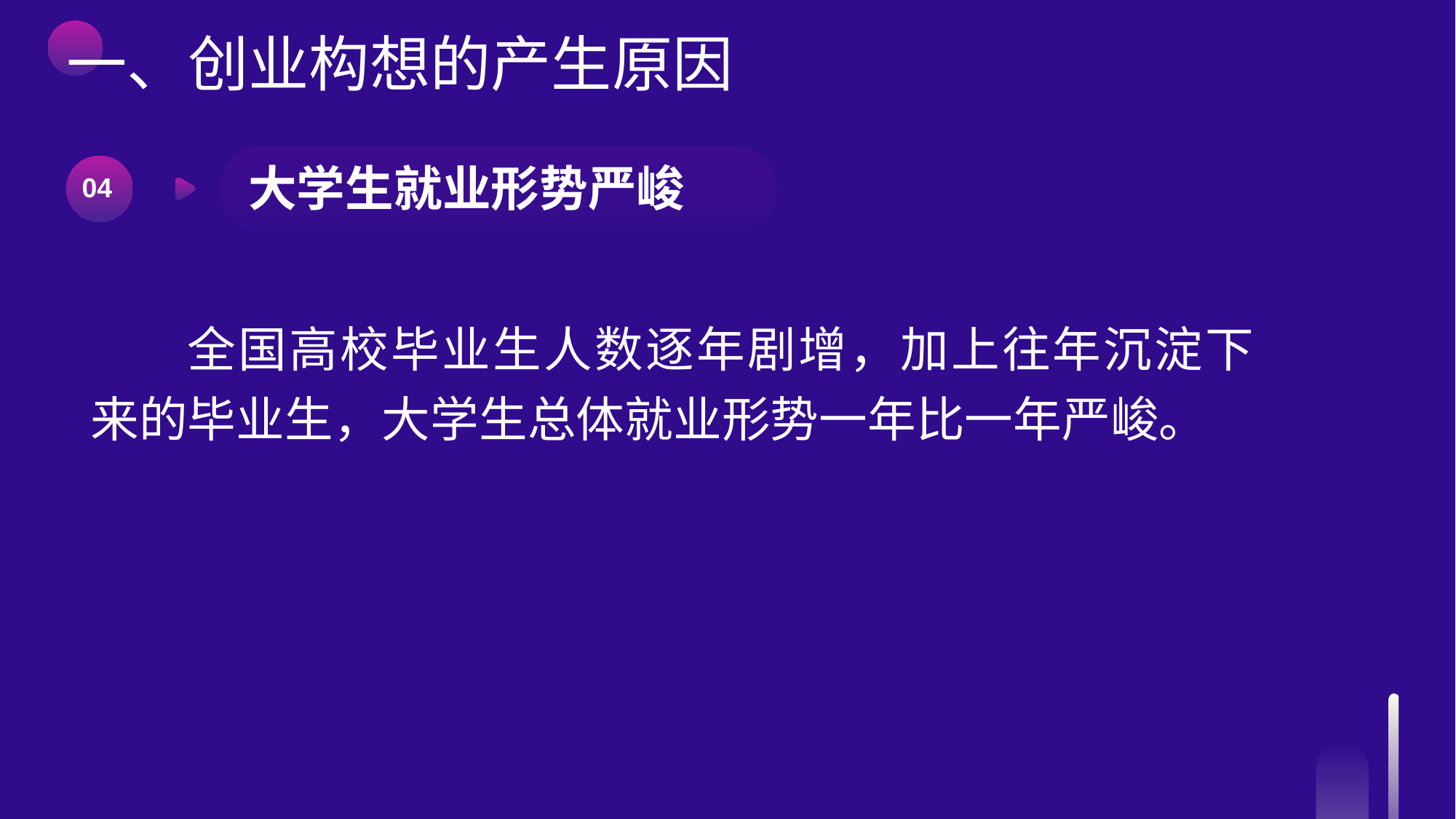

一、创业构想的产生原因

大学生就业形势严峻

04

全国高校毕业生人数逐年剧增，加上往年沉淀下来的毕业生，大学生总体就业形势一年比一年严峻。